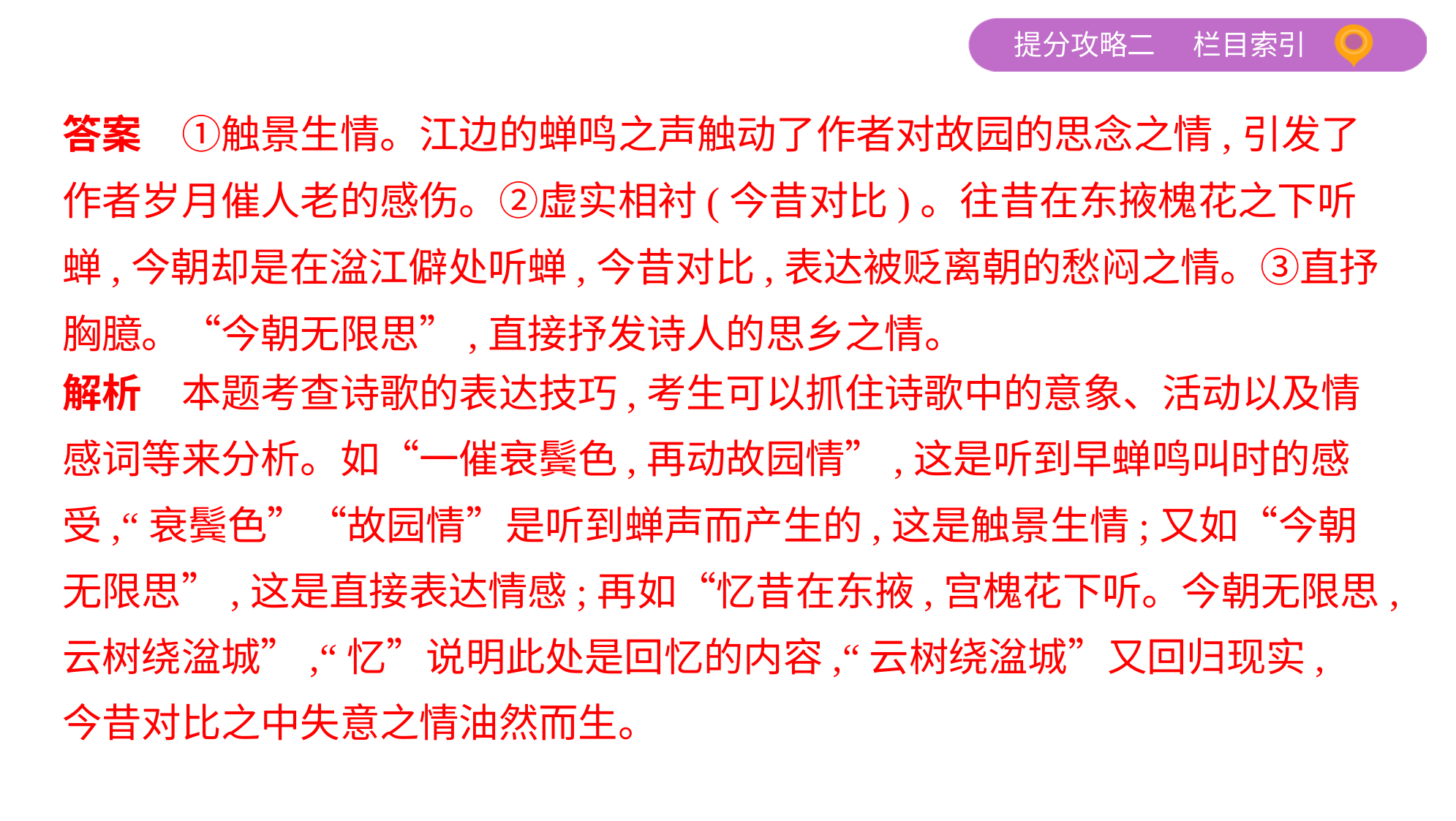

答案　①触景生情。江边的蝉鸣之声触动了作者对故园的思念之情,引发了
作者岁月催人老的感伤。②虚实相衬(今昔对比)。往昔在东掖槐花之下听
蝉,今朝却是在湓江僻处听蝉,今昔对比,表达被贬离朝的愁闷之情。③直抒
胸臆。“今朝无限思”,直接抒发诗人的思乡之情。
解析　本题考查诗歌的表达技巧,考生可以抓住诗歌中的意象、活动以及情
感词等来分析。如“一催衰鬓色,再动故园情”,这是听到早蝉鸣叫时的感
受,“衰鬓色”“故园情”是听到蝉声而产生的,这是触景生情;又如“今朝
无限思”,这是直接表达情感;再如“忆昔在东掖,宫槐花下听。今朝无限思,
云树绕湓城”,“忆”说明此处是回忆的内容,“云树绕湓城”又回归现实,
今昔对比之中失意之情油然而生。